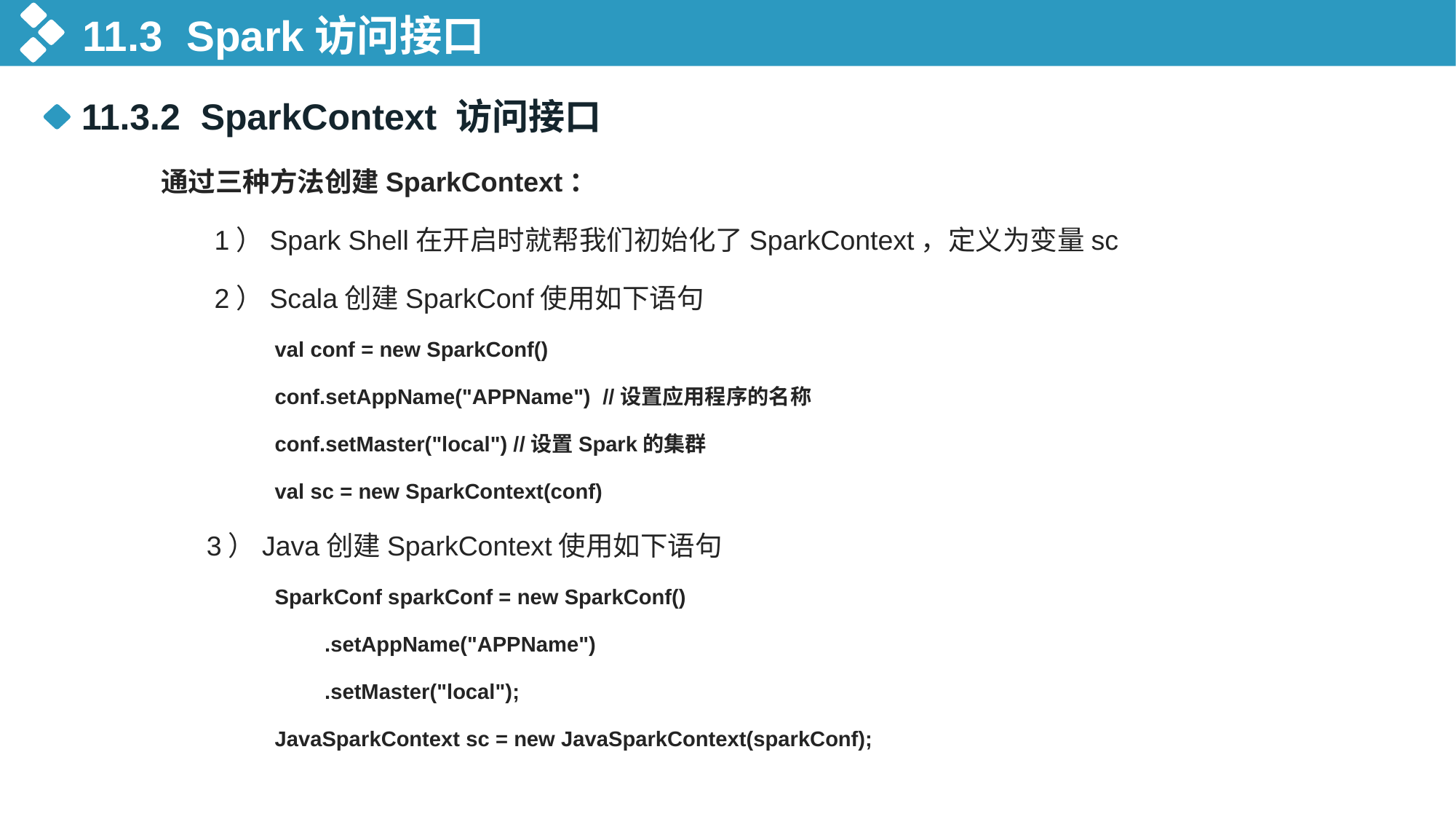

11.3  Spark访问接口
11.3.2  SparkContext 访问接口

通过三种方法创建SparkContext：
       1）Spark Shell在开启时就帮我们初始化了SparkContext，定义为变量sc
       2）Scala创建SparkConf使用如下语句
                   val conf = new SparkConf()
                   conf.setAppName("APPName")  //设置应用程序的名称
                   conf.setMaster("local") //设置Spark的集群
                   val sc = new SparkContext(conf)
      3）Java创建SparkContext使用如下语句
                   SparkConf sparkConf = new SparkConf()
		.setAppName("APPName")
		.setMaster("local");
                   JavaSparkContext sc = new JavaSparkContext(sparkConf);